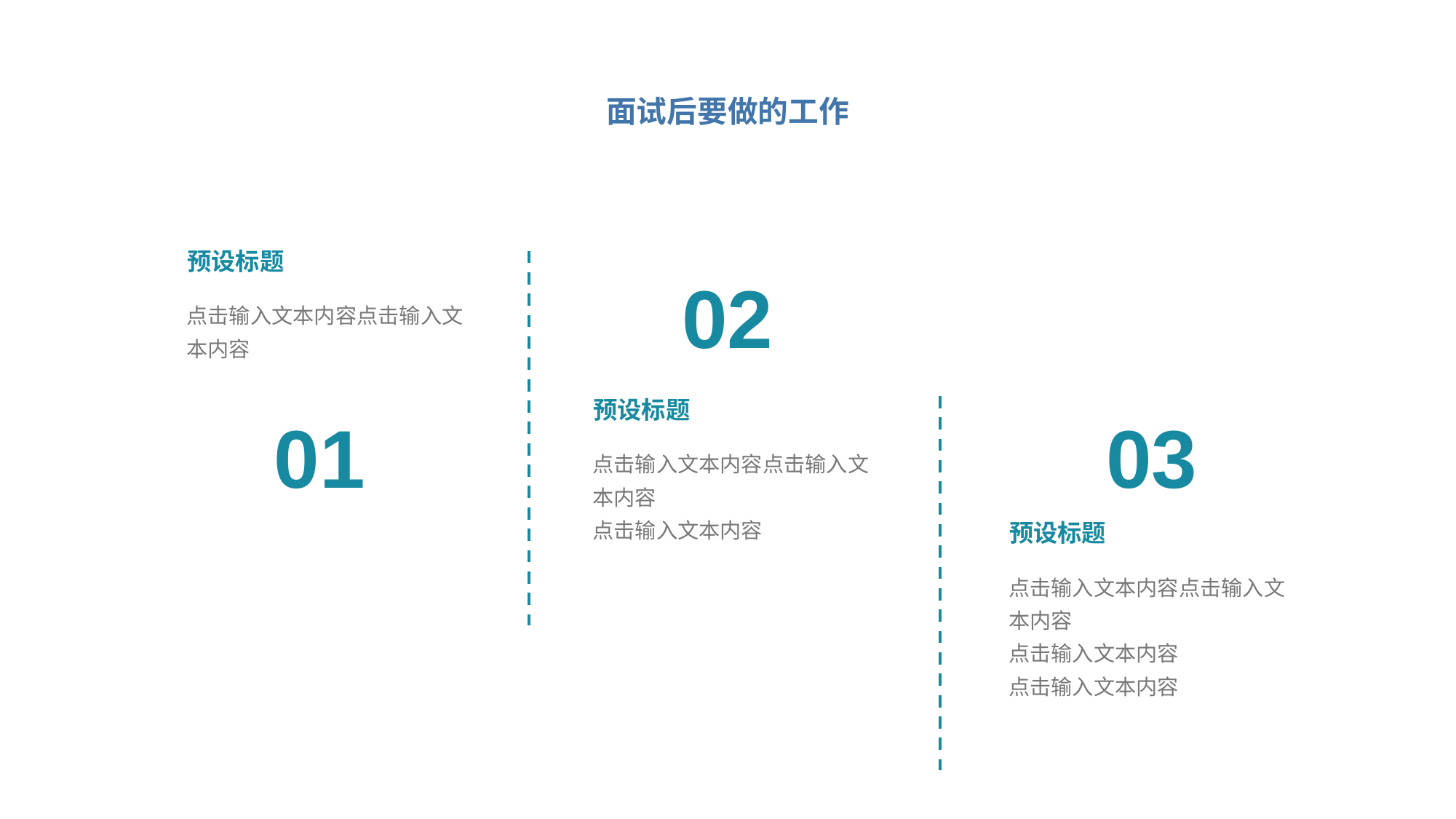

面试后要做的工作
02
预设标题
点击输入文本内容点击输入文本内容
01
03
预设标题
点击输入文本内容点击输入文本内容
点击输入文本内容
预设标题
点击输入文本内容点击输入文本内容
点击输入文本内容
点击输入文本内容